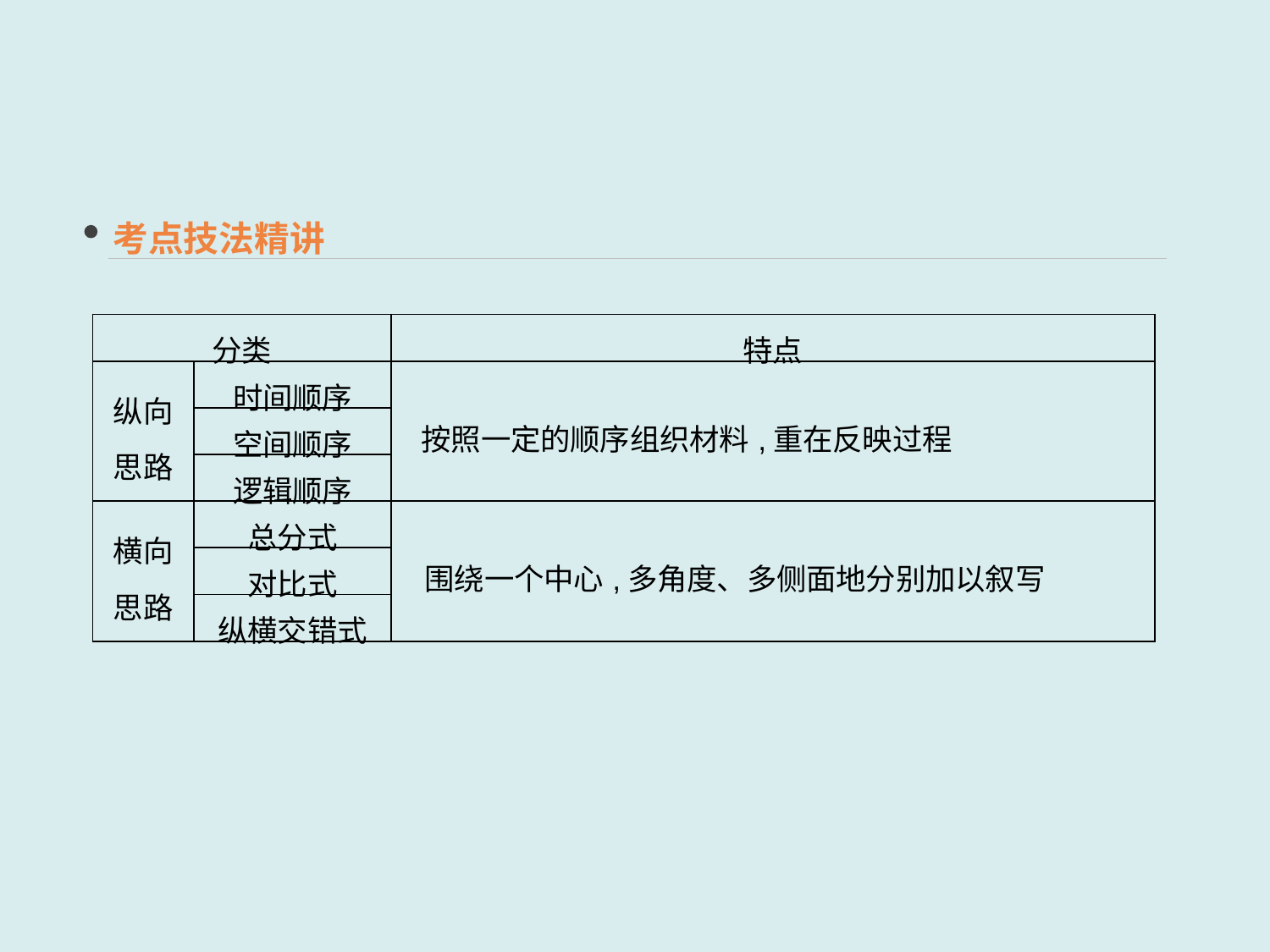

考点技法精讲

| 分类 |  | 特点 |
| --- | --- | --- |
| 纵向 思路 | 时间顺序 | 按照一定的顺序组织材料,重在反映过程 |
|  | 空间顺序 |  |
|  | 逻辑顺序 |  |
| 横向 思路 | 总分式 | 围绕一个中心,多角度、多侧面地分别加以叙写 |
|  | 对比式 |  |
|  | 纵横交错式 |  |